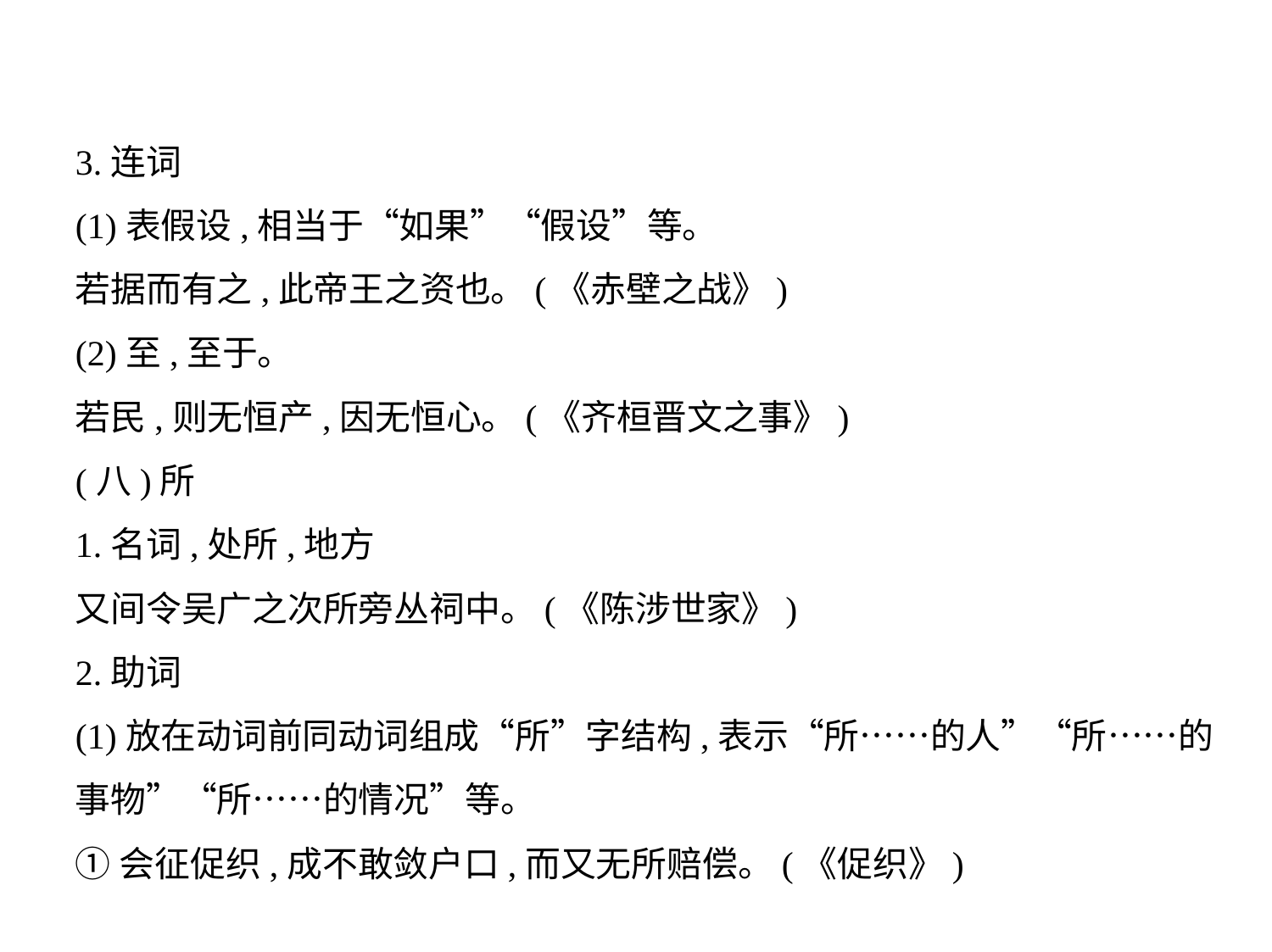

3.连词
(1)表假设,相当于“如果”“假设”等。
若据而有之,此帝王之资也。(《赤壁之战》)
(2)至,至于。
若民,则无恒产,因无恒心。(《齐桓晋文之事》)
(八)所
1.名词,处所,地方
又间令吴广之次所旁丛祠中。(《陈涉世家》)
2.助词
(1)放在动词前同动词组成“所”字结构,表示“所……的人”“所……的
事物”“所……的情况”等。
①会征促织,成不敢敛户口,而又无所赔偿。(《促织》)